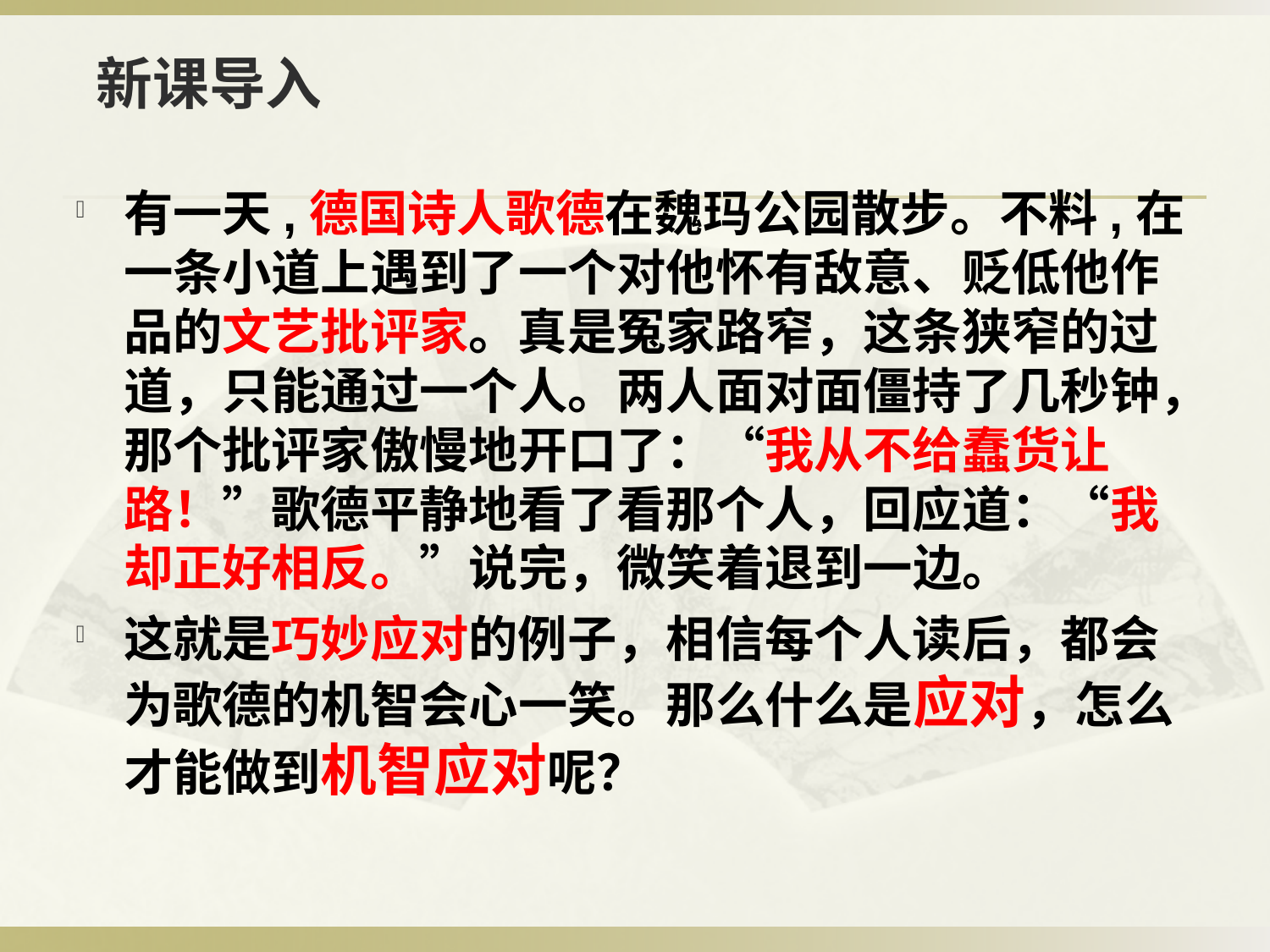

# 新课导入
有一天,德国诗人歌德在魏玛公园散步。不料,在一条小道上遇到了一个对他怀有敌意、贬低他作品的文艺批评家。真是冤家路窄，这条狭窄的过道，只能通过一个人。两人面对面僵持了几秒钟，那个批评家傲慢地开口了：“我从不给蠢货让路！”歌德平静地看了看那个人，回应道：“我却正好相反。”说完，微笑着退到一边。
这就是巧妙应对的例子，相信每个人读后，都会为歌德的机智会心一笑。那么什么是应对，怎么才能做到机智应对呢？